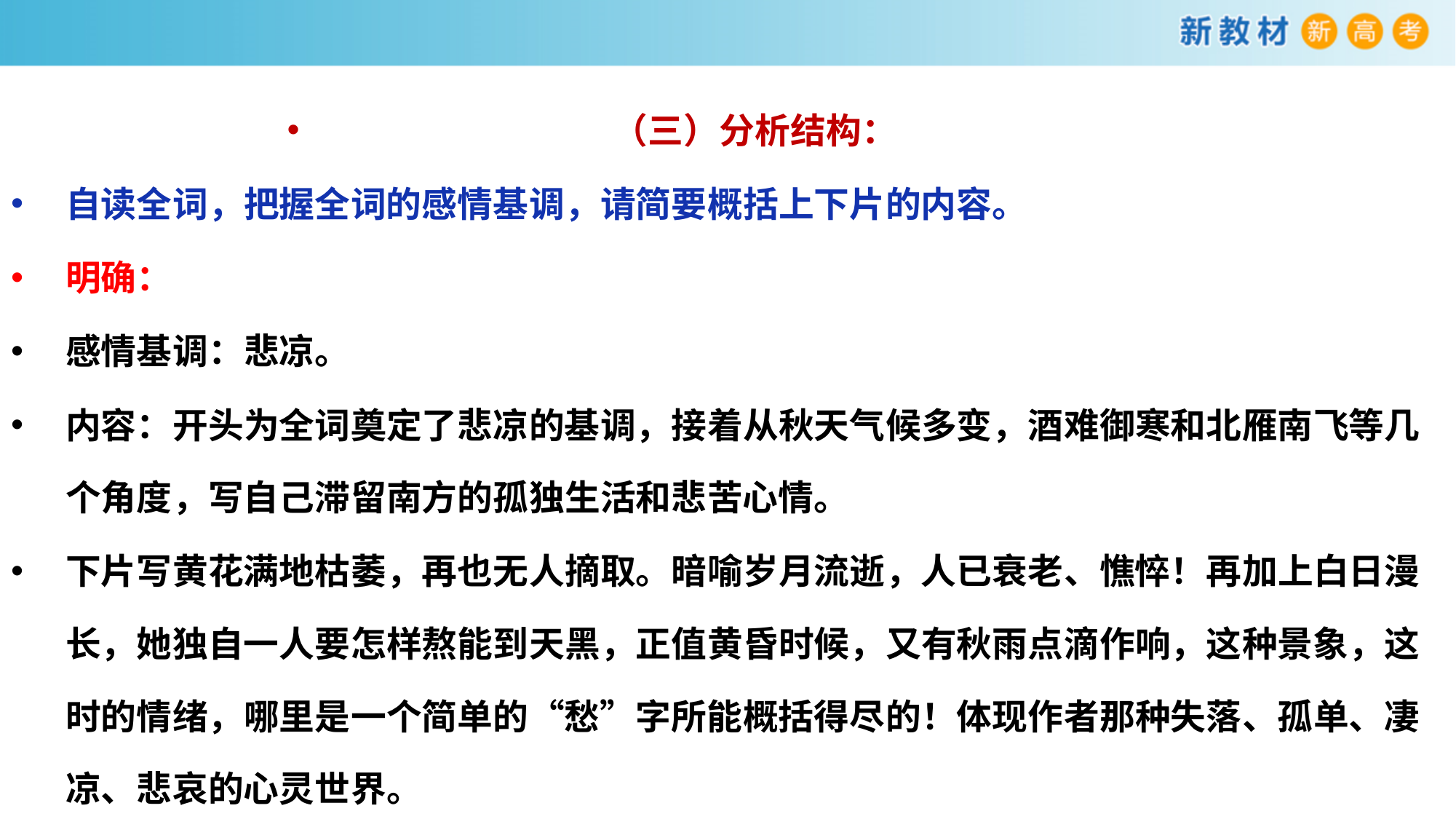

（三）分析结构：
自读全词，把握全词的感情基调，请简要概括上下片的内容。
明确：
感情基调：悲凉。
内容：开头为全词奠定了悲凉的基调，接着从秋天气候多变，酒难御寒和北雁南飞等几个角度，写自己滞留南方的孤独生活和悲苦心情。
下片写黄花满地枯萎，再也无人摘取。暗喻岁月流逝，人已衰老、憔悴！再加上白日漫长，她独自一人要怎样熬能到天黑，正值黄昏时候，又有秋雨点滴作响，这种景象，这时的情绪，哪里是一个简单的“愁”字所能概括得尽的！体现作者那种失落、孤单、凄凉、悲哀的心灵世界。